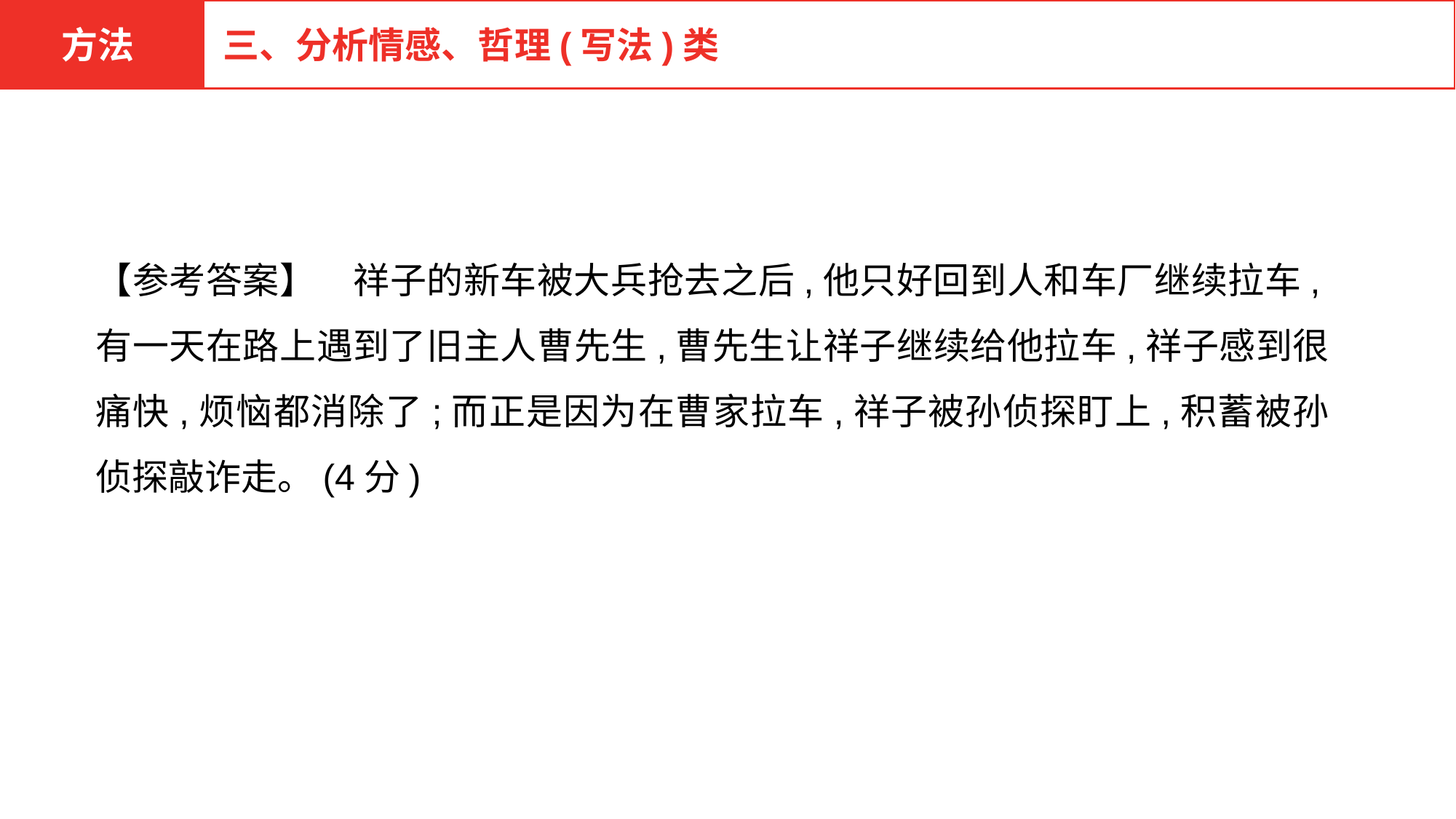

方法
三、分析情感、哲理(写法)类
【参考答案】　祥子的新车被大兵抢去之后,他只好回到人和车厂继续拉车,有一天在路上遇到了旧主人曹先生,曹先生让祥子继续给他拉车,祥子感到很痛快,烦恼都消除了;而正是因为在曹家拉车,祥子被孙侦探盯上,积蓄被孙侦探敲诈走。(4分)